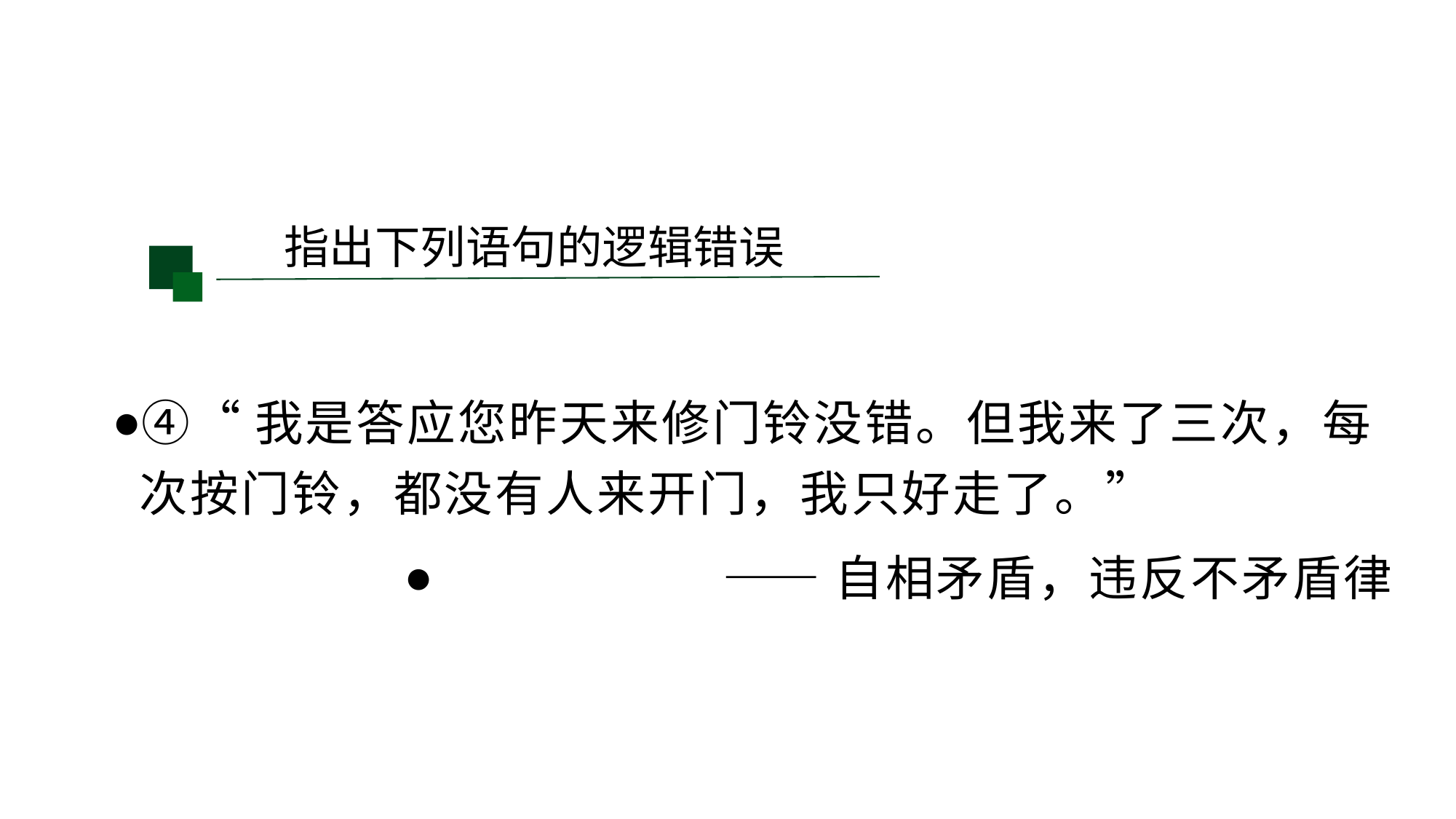

指出下列语句的逻辑错误

④“我是答应您昨天来修门铃没错。但我来了三次，每次按门铃，都没有人来开门，我只好走了。”
                      ——自相矛盾，违反不矛盾律